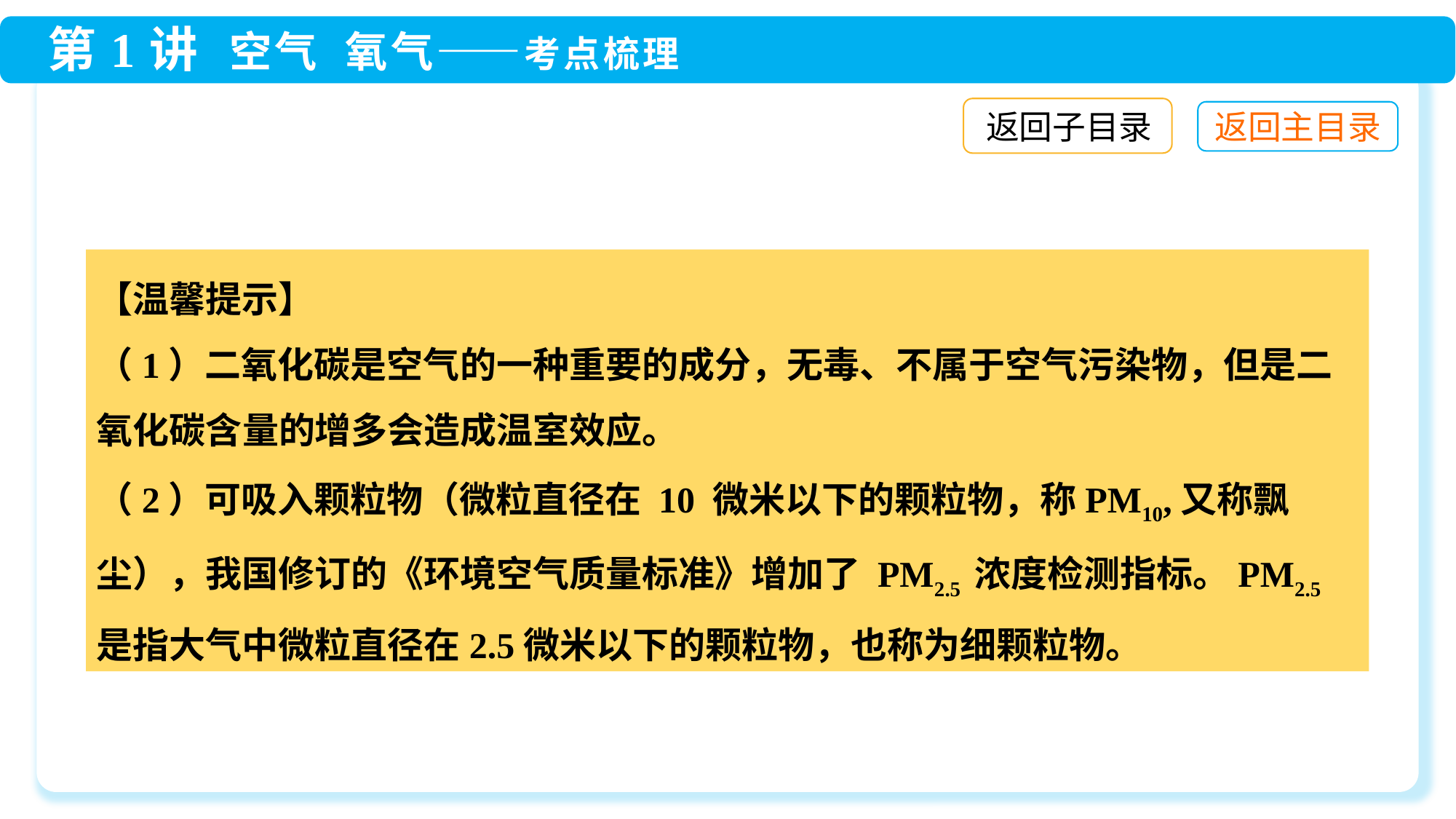

返回子目录
【温馨提示】
（1）二氧化碳是空气的一种重要的成分，无毒、不属于空气污染物，但是二氧化碳含量的增多会造成温室效应。
（2）可吸入颗粒物（微粒直径在 10 微米以下的颗粒物，称PM10,又称飘尘），我国修订的《环境空气质量标准》增加了 PM2.5 浓度检测指标。PM2.5是指大气中微粒直径在2.5微米以下的颗粒物，也称为细颗粒物。